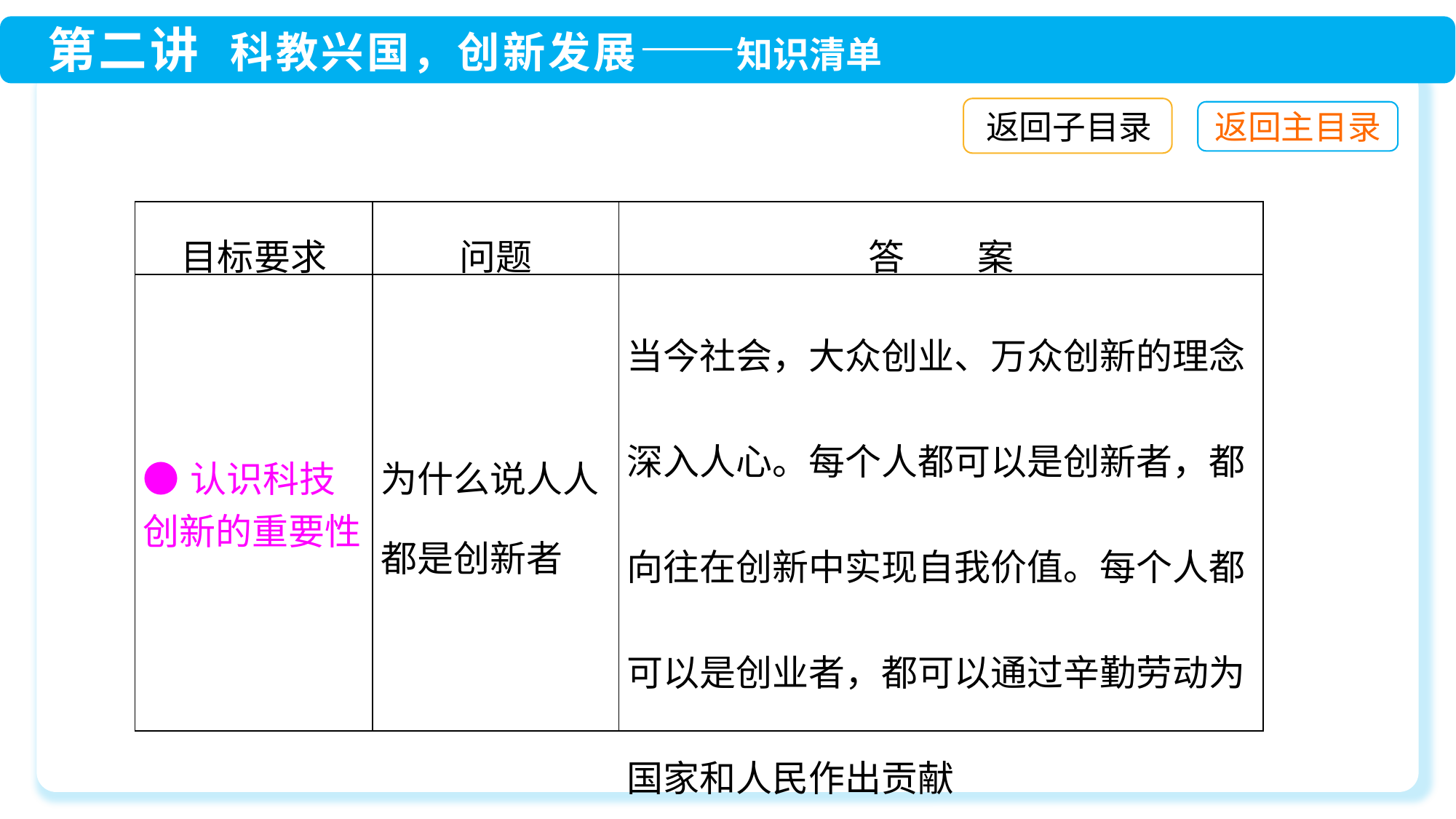

返回子目录
| 目标要求 | 问题 | 答　　案 |
| --- | --- | --- |
| ●认识科技创新的重要性 | 为什么说人人都是创新者 | 当今社会，大众创业、万众创新的理念深入人心。每个人都可以是创新者，都向往在创新中实现自我价值。每个人都可以是创业者，都可以通过辛勤劳动为国家和人民作出贡献 |